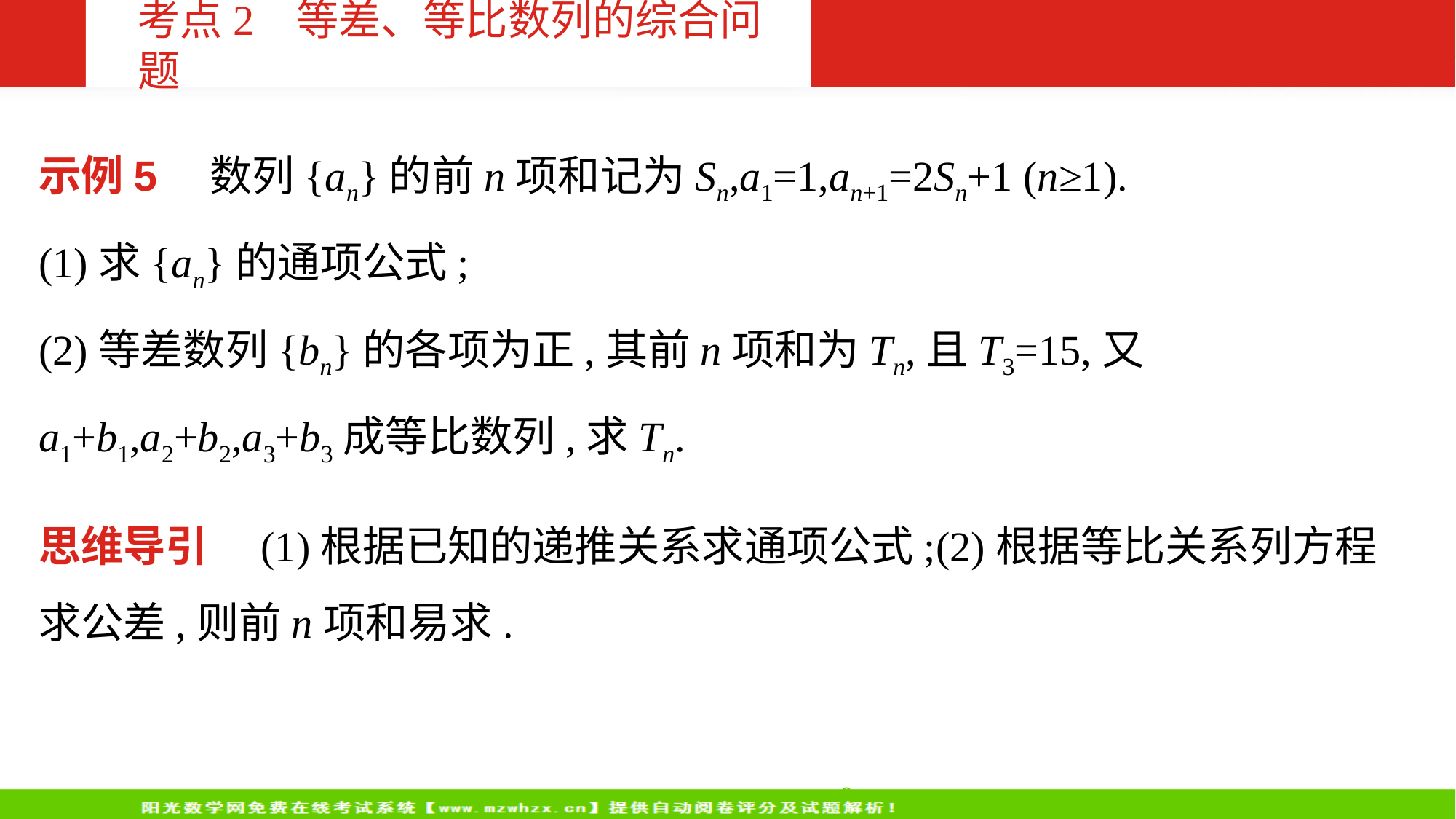

考点2   等差、等比数列的综合问题

示例5　数列{an}的前n项和记为Sn,a1=1,an+1=2Sn+1 (n≥1).
(1)求{an}的通项公式;
(2)等差数列{bn}的各项为正,其前n项和为Tn,且T3=15,又a1+b1,a2+b2,a3+b3成等比数列,求Tn.
思维导引　(1)根据已知的递推关系求通项公式;(2)根据等比关系列方程求公差,则前n项和易求.